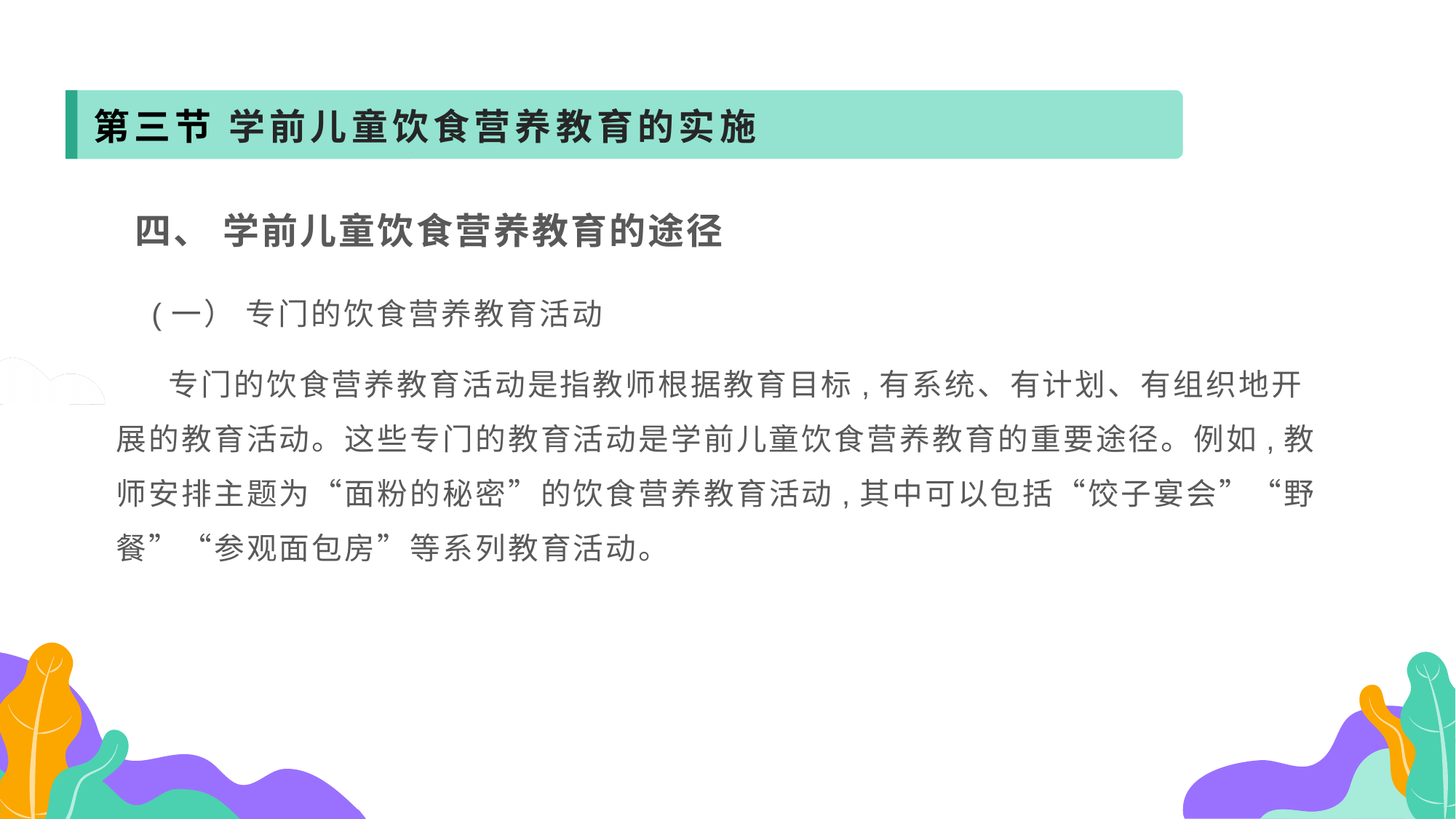

第三节 学前儿童饮食营养教育的实施
 四、 学前儿童饮食营养教育的途径
   (一） 专门的饮食营养教育活动
     专门的饮食营养教育活动是指教师根据教育目标,有系统、有计划、有组织地开展的教育活动。这些专门的教育活动是学前儿童饮食营养教育的重要途径。例如,教师安排主题为“面粉的秘密”的饮食营养教育活动,其中可以包括“饺子宴会”“野餐”“参观面包房”等系列教育活动。